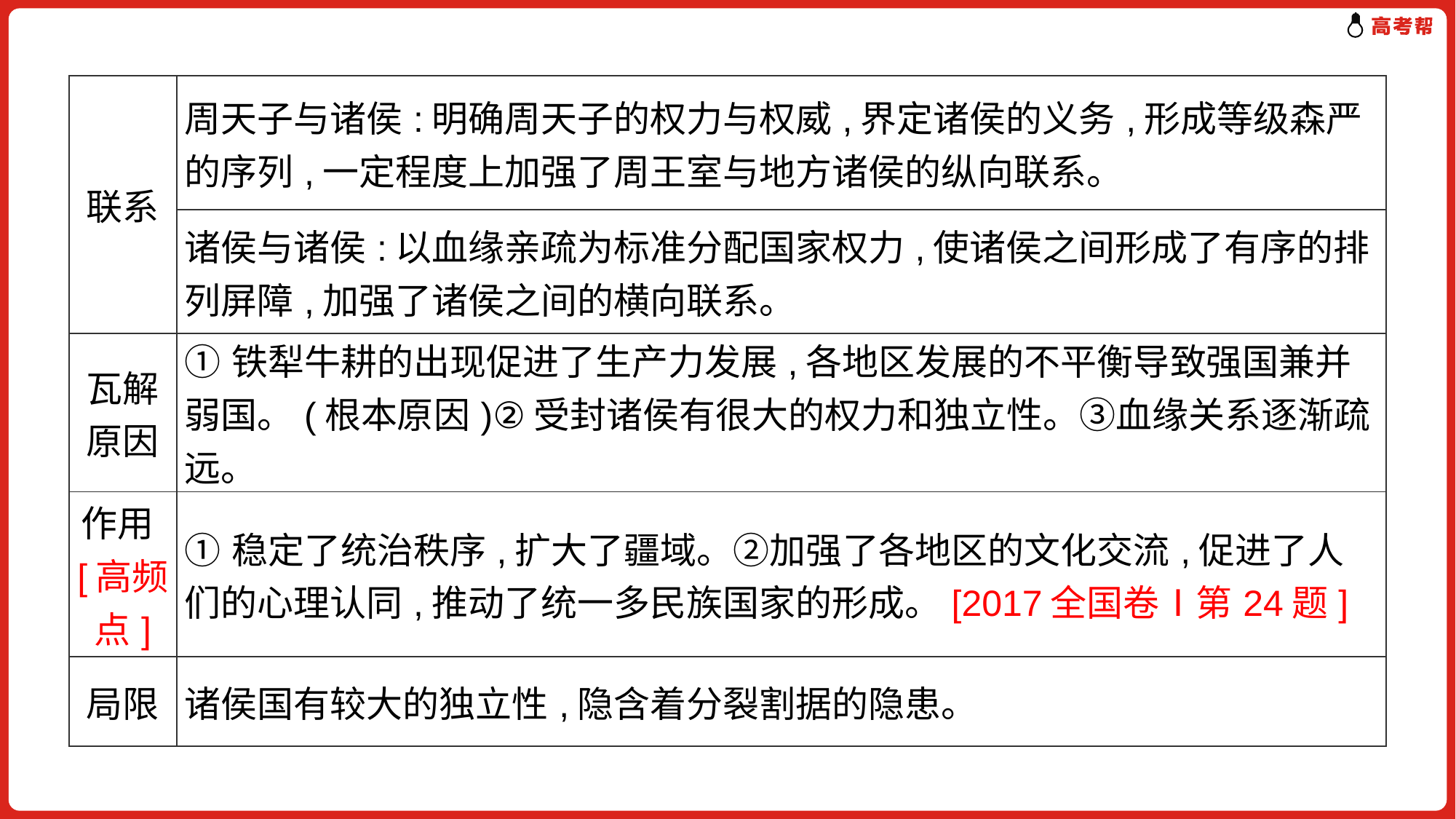

| 联系 | 周天子与诸侯:明确周天子的权力与权威,界定诸侯的义务,形成等级森严的序列,一定程度上加强了周王室与地方诸侯的纵向联系。 |
| --- | --- |
|  | 诸侯与诸侯:以血缘亲疏为标准分配国家权力,使诸侯之间形成了有序的排列屏障,加强了诸侯之间的横向联系。 |
| 瓦解原因 | ①铁犁牛耕的出现促进了生产力发展,各地区发展的不平衡导致强国兼并弱国。(根本原因)②受封诸侯有很大的权力和独立性。③血缘关系逐渐疏远。 |
| 作用[高频点] | ①稳定了统治秩序,扩大了疆域。②加强了各地区的文化交流,促进了人们的心理认同,推动了统一多民族国家的形成。[2017全国卷Ⅰ第24题] |
| 局限 | 诸侯国有较大的独立性,隐含着分裂割据的隐患。 |